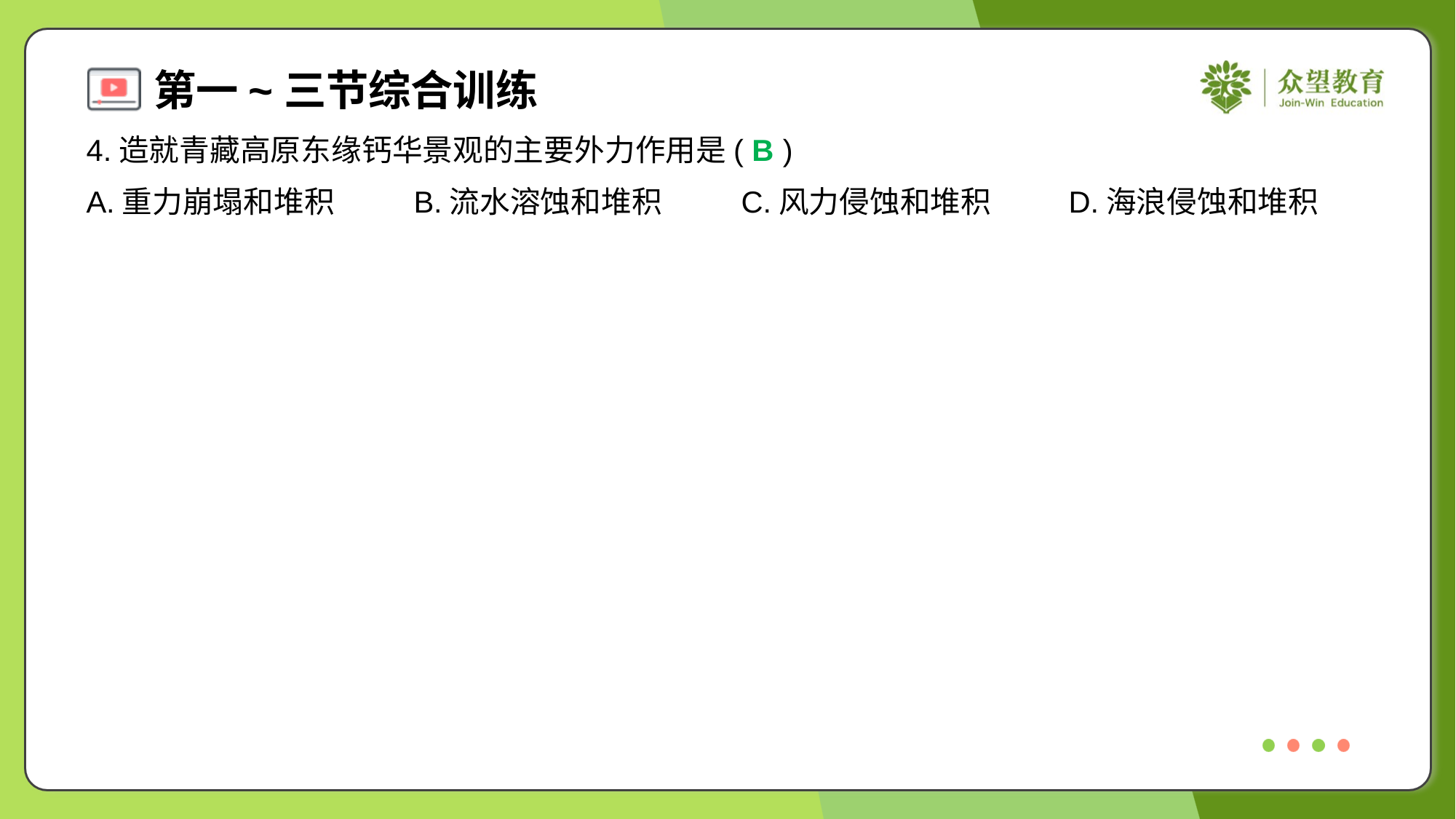

4.造就青藏高原东缘钙华景观的主要外力作用是(     )
B
A.重力崩塌和堆积	B.流水溶蚀和堆积	C.风力侵蚀和堆积	D.海浪侵蚀和堆积